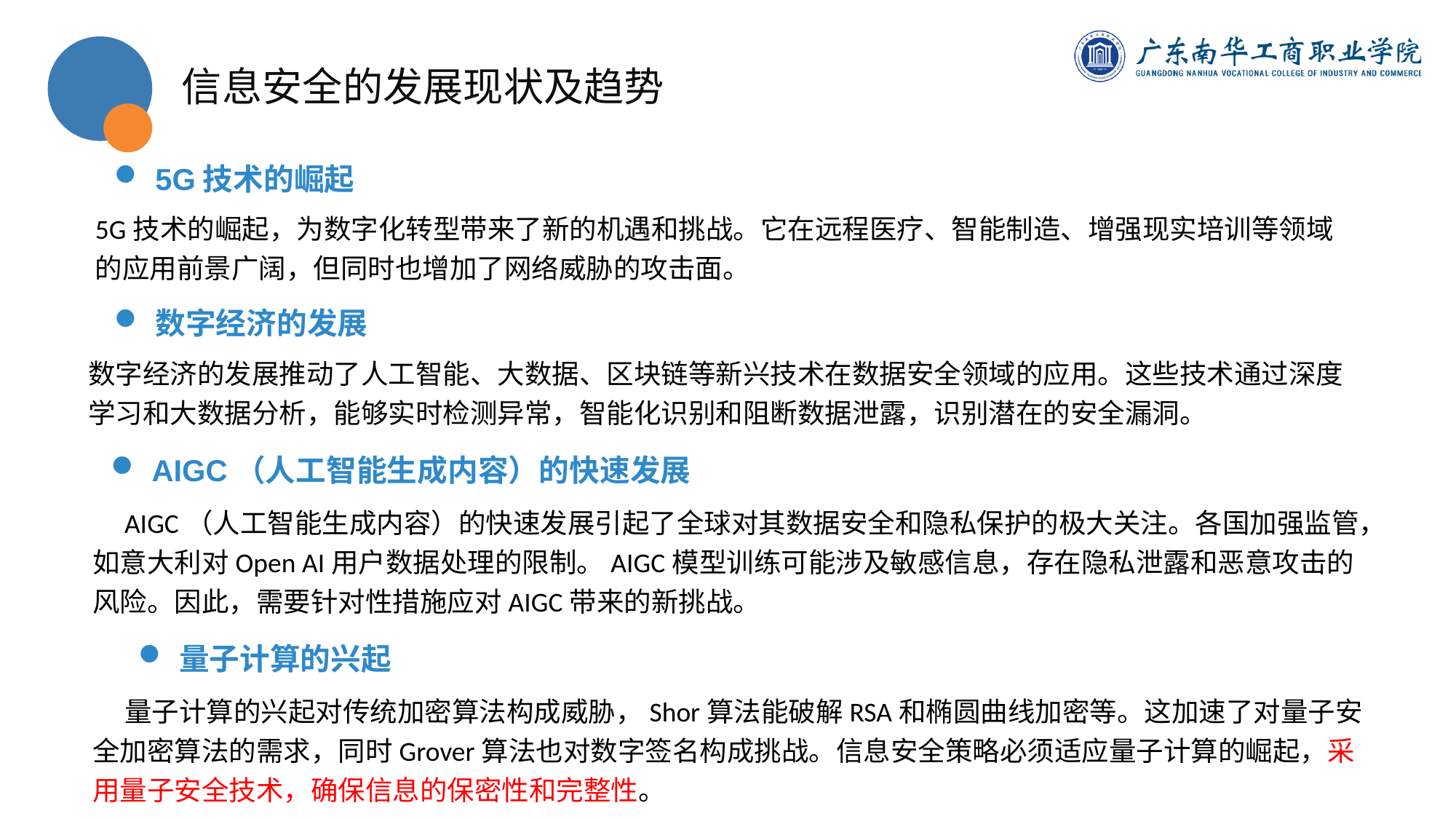

信息安全的发展现状及趋势

5G技术的崛起
5G技术的崛起，为数字化转型带来了新的机遇和挑战。它在远程医疗、智能制造、增强现实培训等领域的应用前景广阔，但同时也增加了网络威胁的攻击面。
数字经济的发展
数字经济的发展推动了人工智能、大数据、区块链等新兴技术在数据安全领域的应用。这些技术通过深度学习和大数据分析，能够实时检测异常，智能化识别和阻断数据泄露，识别潜在的安全漏洞。
AIGC（人工智能生成内容）的快速发展
AIGC（人工智能生成内容）的快速发展引起了全球对其数据安全和隐私保护的极大关注。各国加强监管，如意大利对Open AI用户数据处理的限制。AIGC模型训练可能涉及敏感信息，存在隐私泄露和恶意攻击的风险。因此，需要针对性措施应对AIGC带来的新挑战。
量子计算的兴起
量子计算的兴起对传统加密算法构成威胁，Shor算法能破解RSA和椭圆曲线加密等。这加速了对量子安全加密算法的需求，同时Grover算法也对数字签名构成挑战。信息安全策略必须适应量子计算的崛起，采用量子安全技术，确保信息的保密性和完整性。